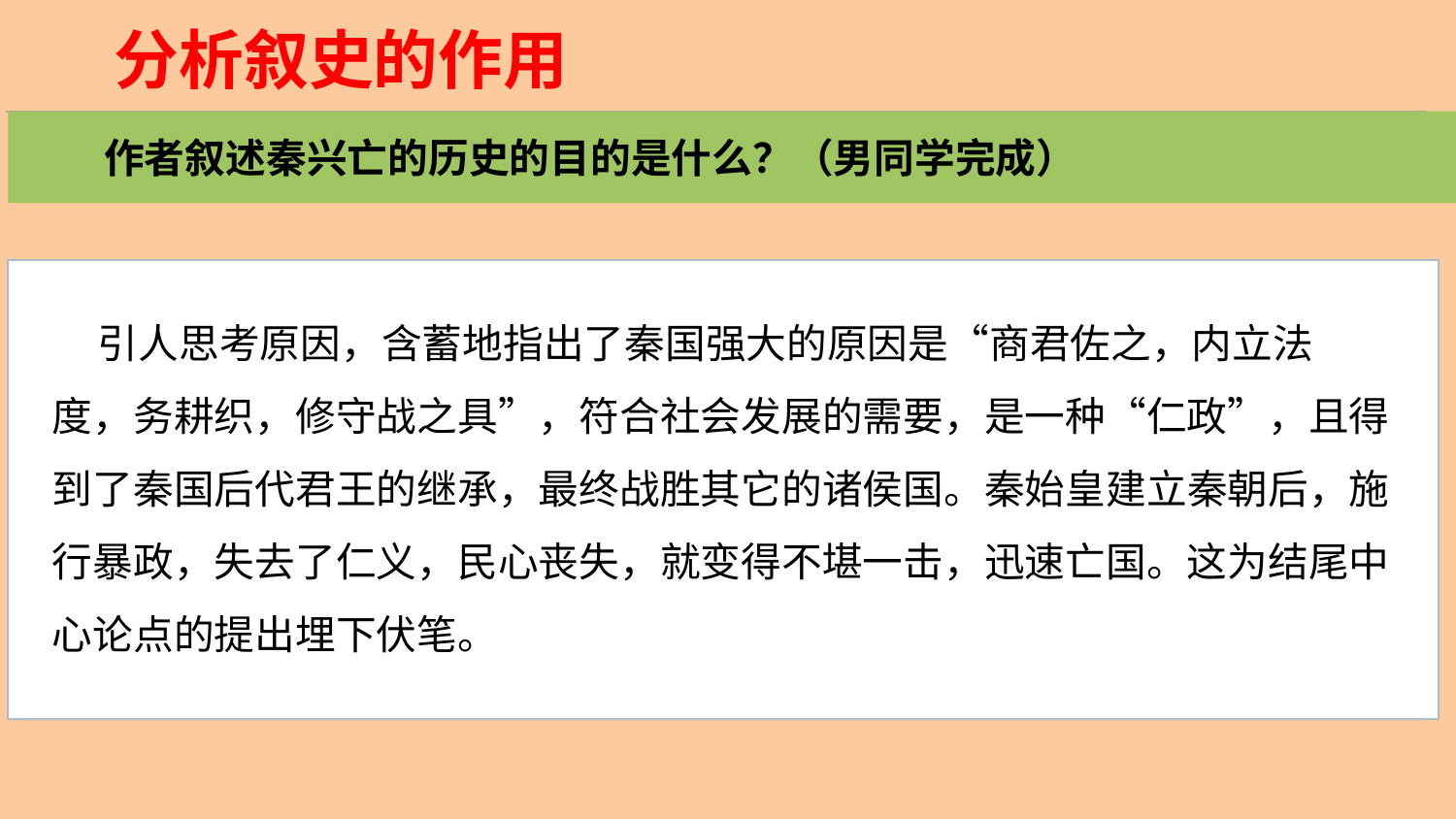

分析叙史的作用

       作者叙述秦兴亡的历史的目的是什么？（男同学完成）

    引人思考原因，含蓄地指出了秦国强大的原因是“商君佐之，内立法度，务耕织，修守战之具”，符合社会发展的需要，是一种“仁政”，且得到了秦国后代君王的继承，最终战胜其它的诸侯国。秦始皇建立秦朝后，施行暴政，失去了仁义，民心丧失，就变得不堪一击，迅速亡国。这为结尾中心论点的提出埋下伏笔。